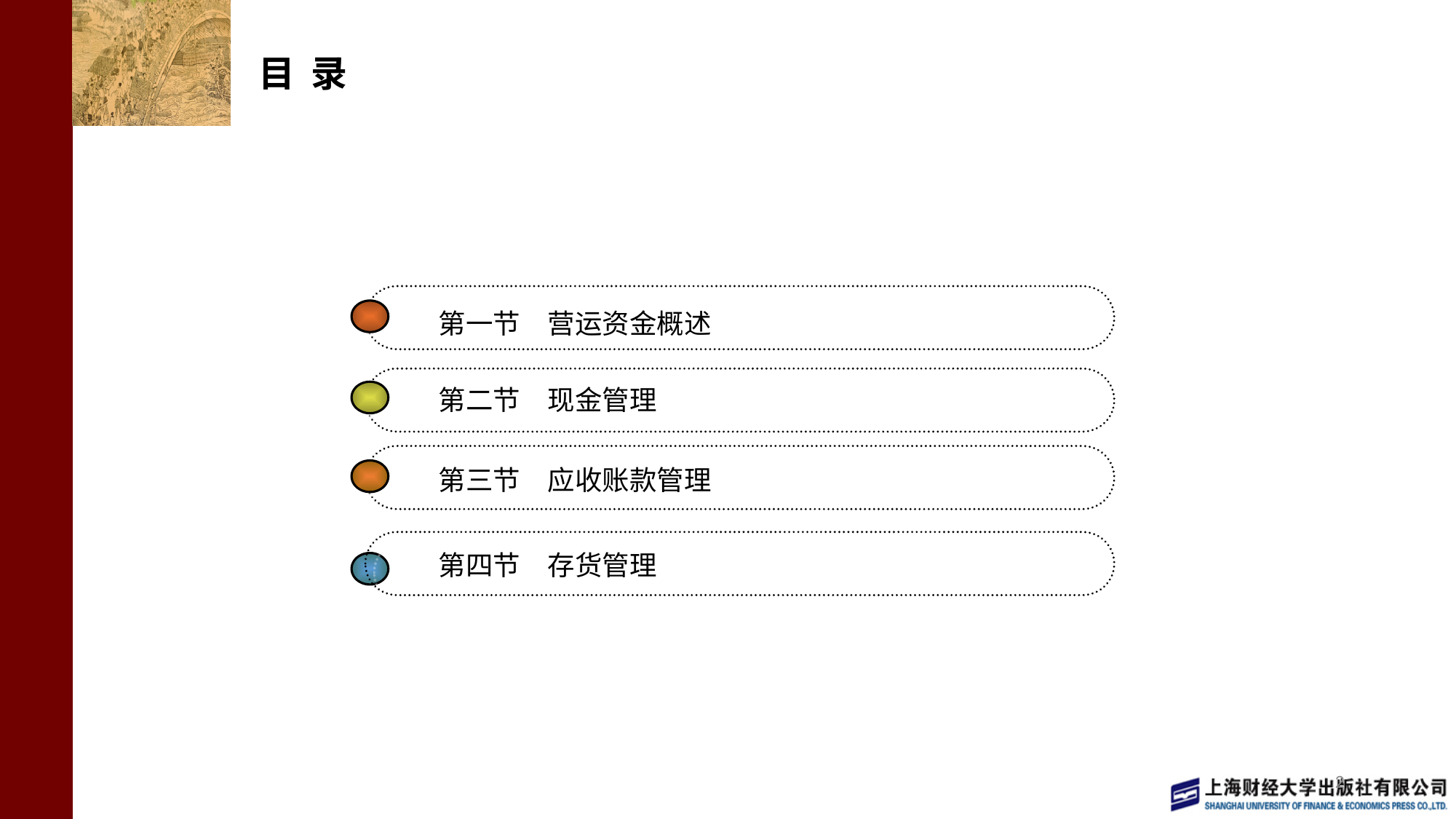

# 目  录

第一节　营运资金概述

第二节　现金管理

第三节　应收账款管理

第四节　存货管理

2